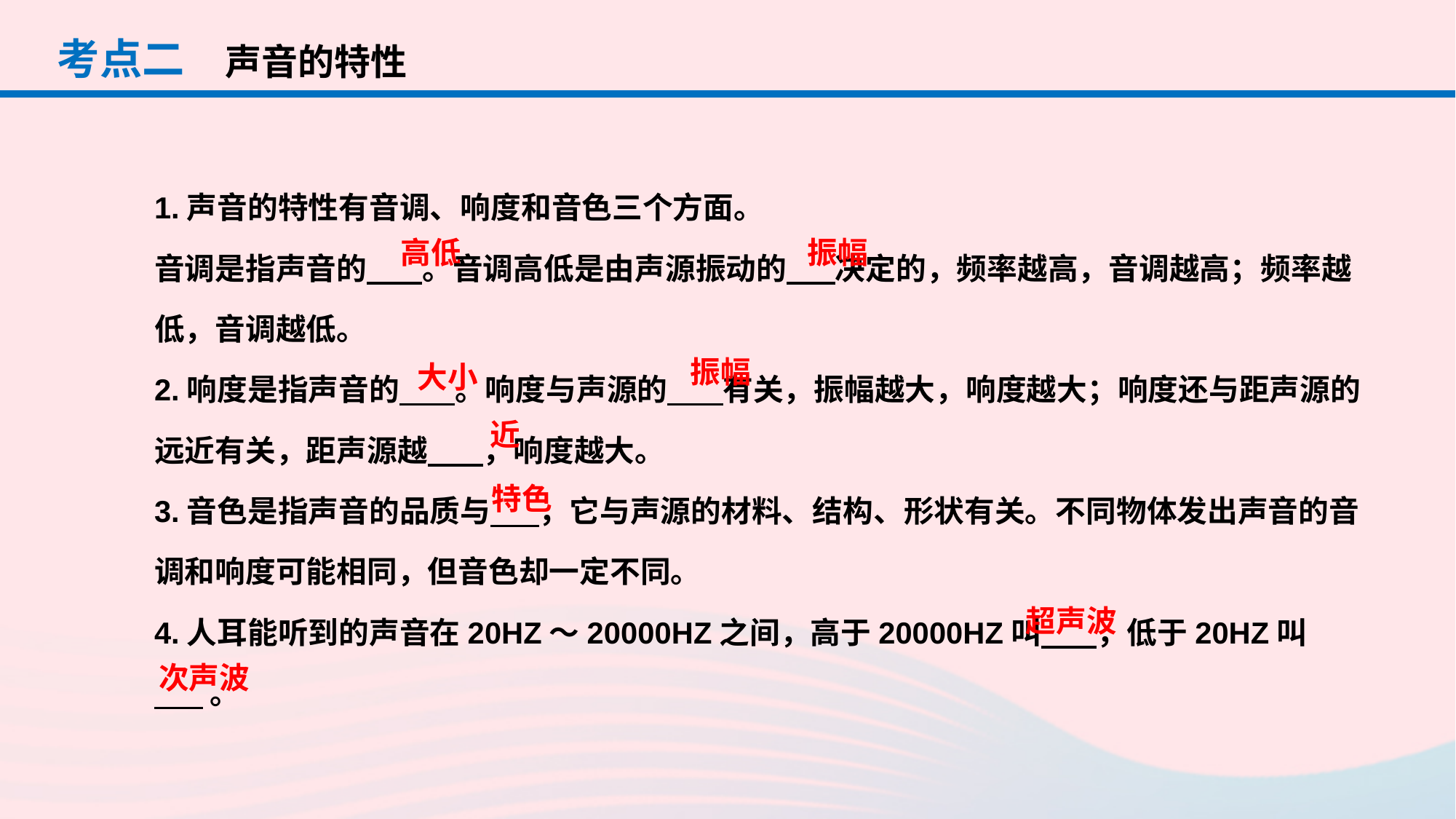

考点二
声音的特性
1.声音的特性有音调、响度和音色三个方面。
音调是指声音的        。音调高低是由声源振动的       决定的，频率越高，音调越高；频率越低，音调越低。
2.响度是指声音的        。响度与声源的        有关，振幅越大，响度越大；响度还与距声源的远近有关，距声源越        ，响度越大。
3.音色是指声音的品质与       ，它与声源的材料、结构、形状有关。不同物体发出声音的音调和响度可能相同，但音色却一定不同。
4.人耳能听到的声音在20HZ～20000HZ之间，高于20000HZ叫        ，低于20HZ叫
       。

高低
振幅
振幅
大小
近
特色
超声波
次声波